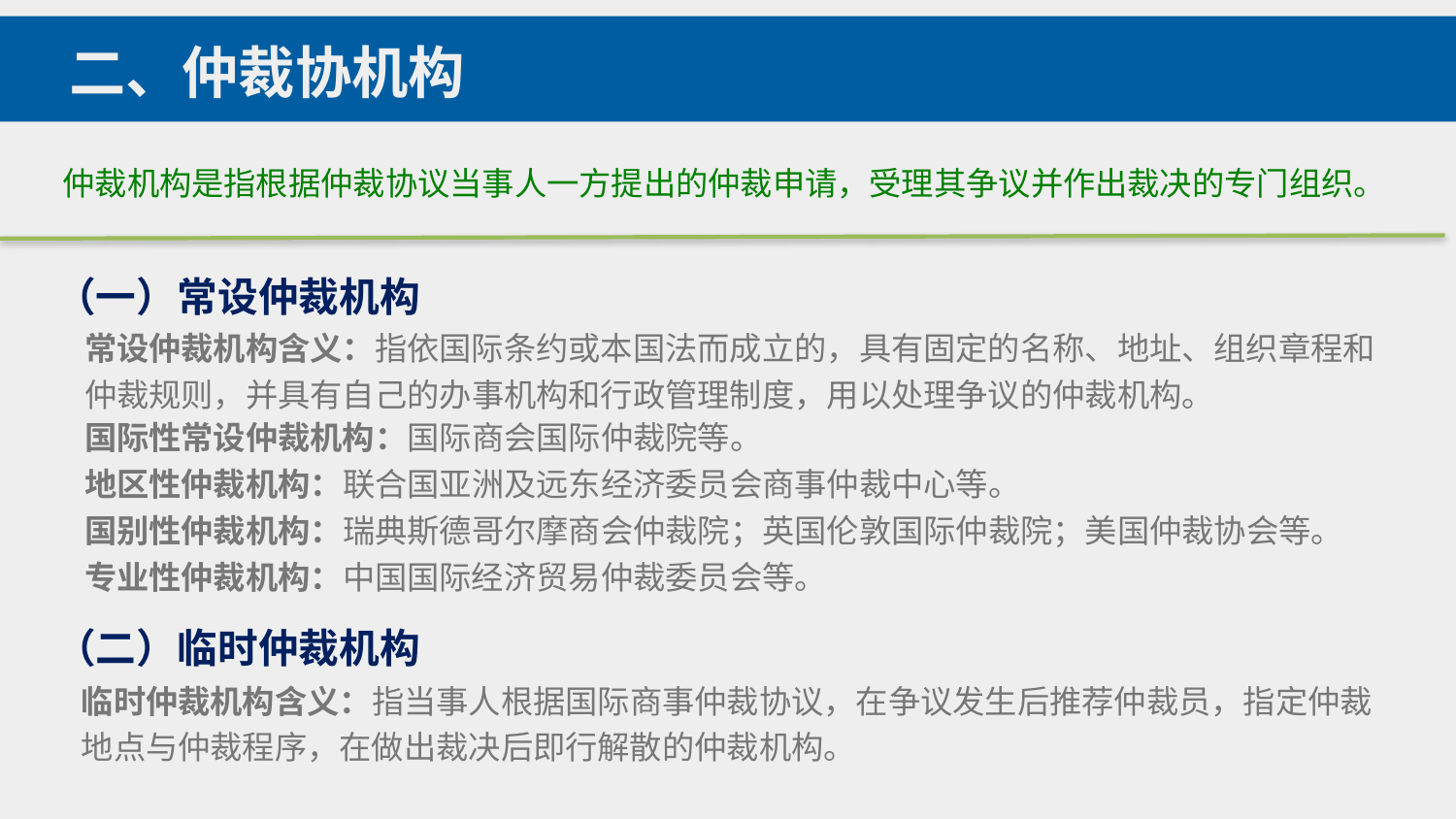

二、仲裁协机构
仲裁机构是指根据仲裁协议当事人一方提出的仲裁申请，受理其争议并作出裁决的专门组织。
（一）常设仲裁机构
常设仲裁机构含义：指依国际条约或本国法而成立的，具有固定的名称、地址、组织章程和仲裁规则，并具有自己的办事机构和行政管理制度，用以处理争议的仲裁机构。
国际性常设仲裁机构：国际商会国际仲裁院等。
地区性仲裁机构：联合国亚洲及远东经济委员会商事仲裁中心等。
国别性仲裁机构：瑞典斯德哥尔摩商会仲裁院；英国伦敦国际仲裁院；美国仲裁协会等。
专业性仲裁机构：中国国际经济贸易仲裁委员会等。
（二）临时仲裁机构
临时仲裁机构含义：指当事人根据国际商事仲裁协议，在争议发生后推荐仲裁员，指定仲裁地点与仲裁程序，在做出裁决后即行解散的仲裁机构。